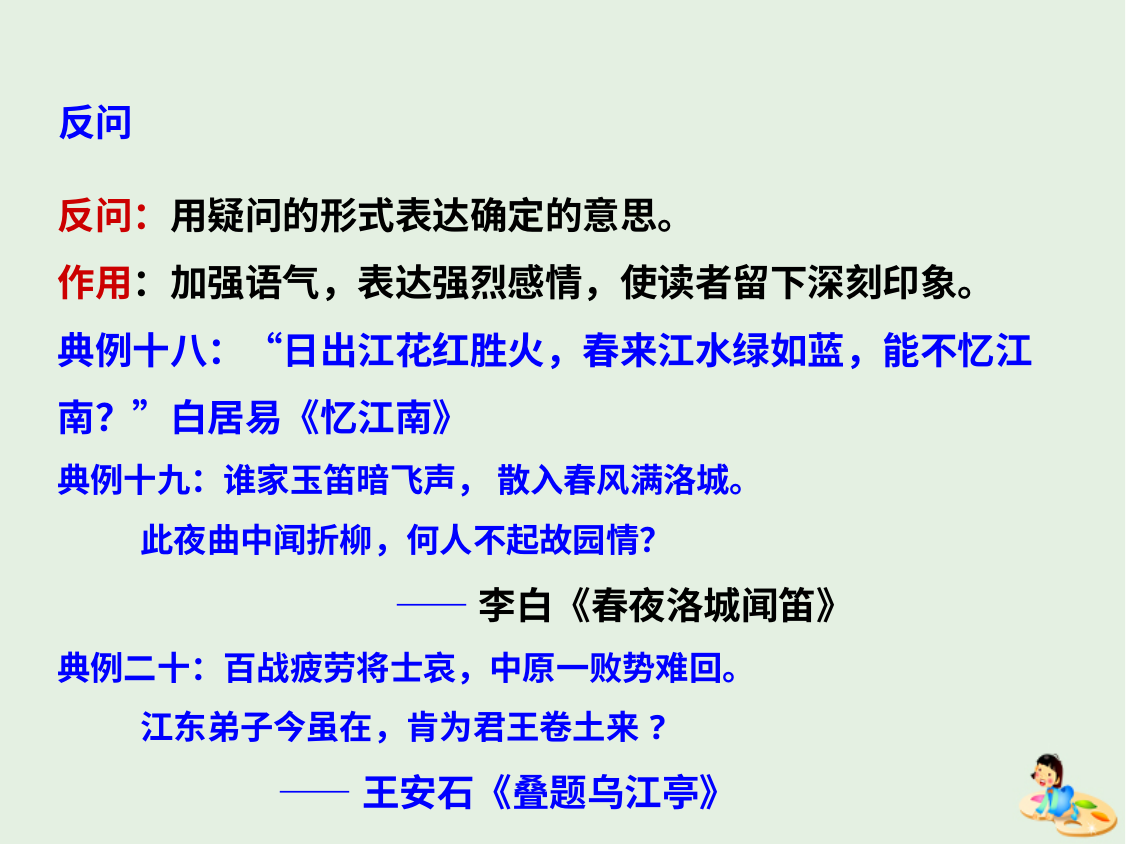

反问
反问：用疑问的形式表达确定的意思。
作用：加强语气，表达强烈感情，使读者留下深刻印象。
典例十八：“日出江花红胜火，春来江水绿如蓝，能不忆江南？”白居易《忆江南》
典例十九：谁家玉笛暗飞声， 散入春风满洛城。
          此夜曲中闻折柳，何人不起故园情？
                  ——李白《春夜洛城闻笛》
典例二十：百战疲劳将士哀，中原一败势难回。
          江东弟子今虽在，肯为君王卷土来?
                          ——王安石《叠题乌江亭》